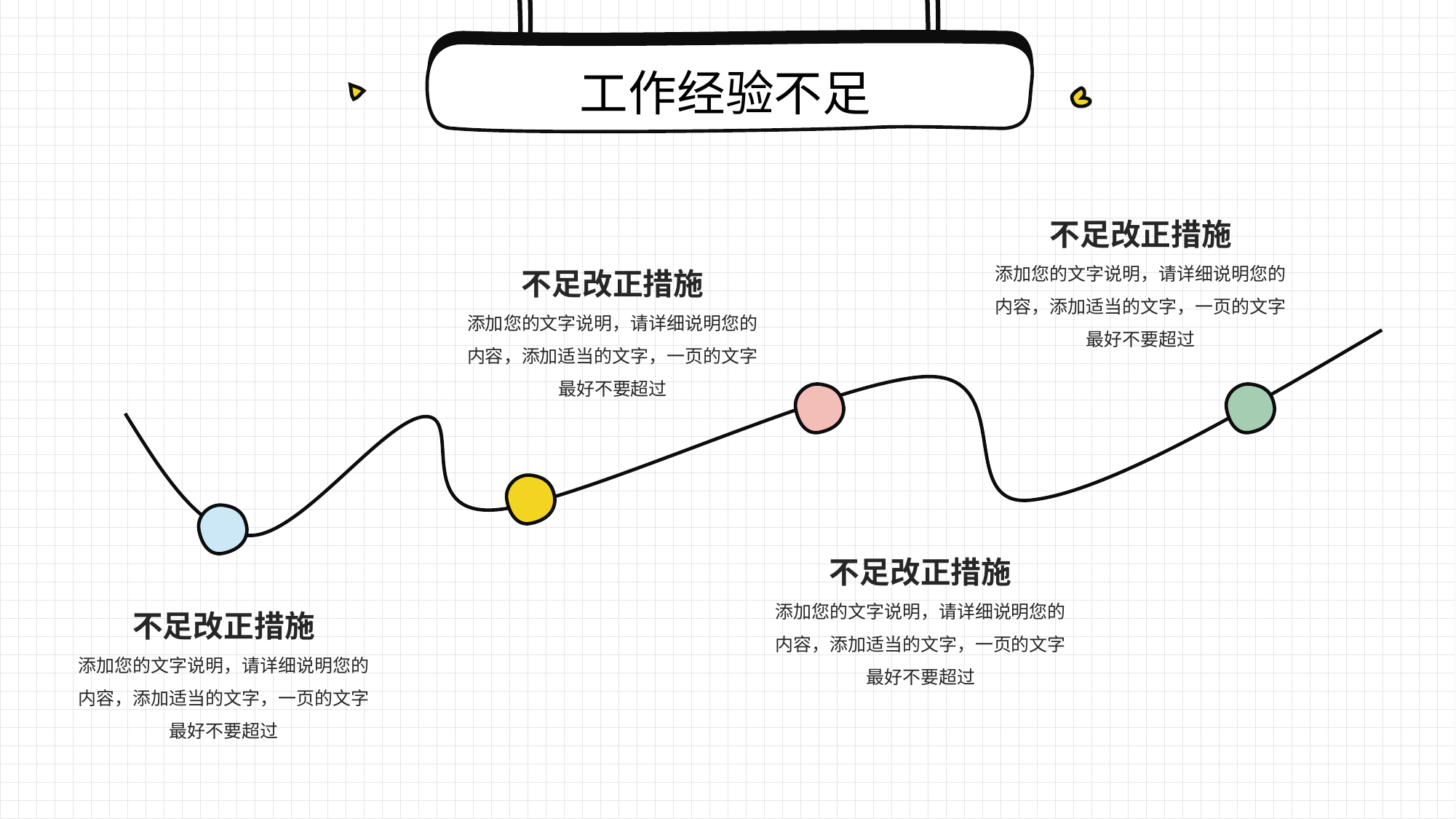

工作经验不足
不足改正措施
添加您的文字说明，请详细说明您的内容，添加适当的文字，一页的文字最好不要超过
不足改正措施
添加您的文字说明，请详细说明您的内容，添加适当的文字，一页的文字最好不要超过

不足改正措施
添加您的文字说明，请详细说明您的内容，添加适当的文字，一页的文字最好不要超过
不足改正措施
添加您的文字说明，请详细说明您的内容，添加适当的文字，一页的文字最好不要超过